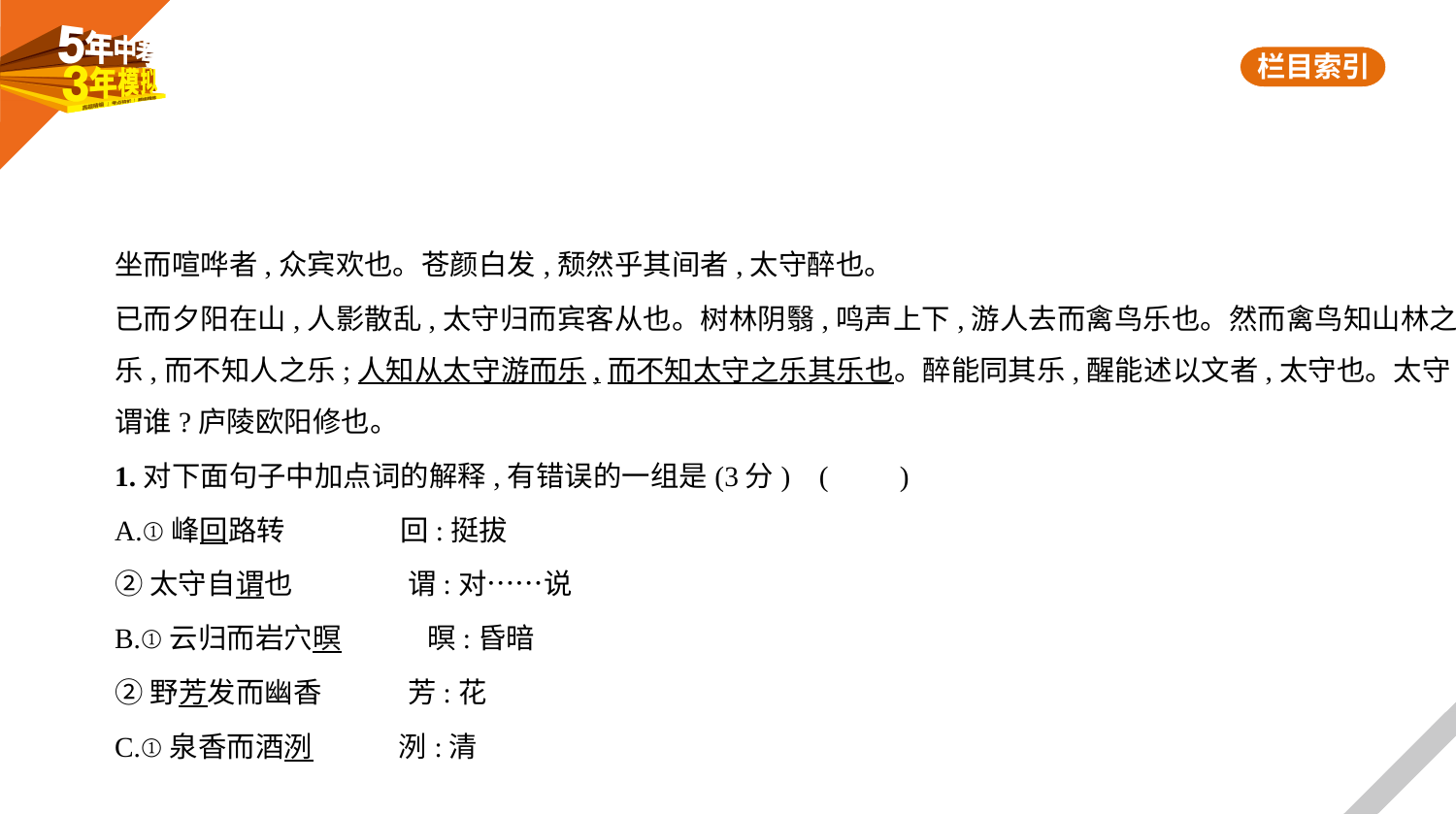

坐而喧哗者,众宾欢也。苍颜白发,颓然乎其间者,太守醉也。
已而夕阳在山,人影散乱,太守归而宾客从也。树林阴翳,鸣声上下,游人去而禽鸟乐也。然而禽鸟知山林之
乐,而不知人之乐;人知从太守游而乐,而不知太守之乐其乐也。醉能同其乐,醒能述以文者,太守也。太守
谓谁?庐陵欧阳修也。
1.对下面句子中加点词的解释,有错误的一组是(3分) (　　)
A.①峰回路转　　　　回:挺拔
②太守自谓也　　　　谓:对……说
B.①云归而岩穴暝　　　暝:昏暗
②野芳发而幽香　　　芳:花
C.①泉香而酒洌　　　洌:清